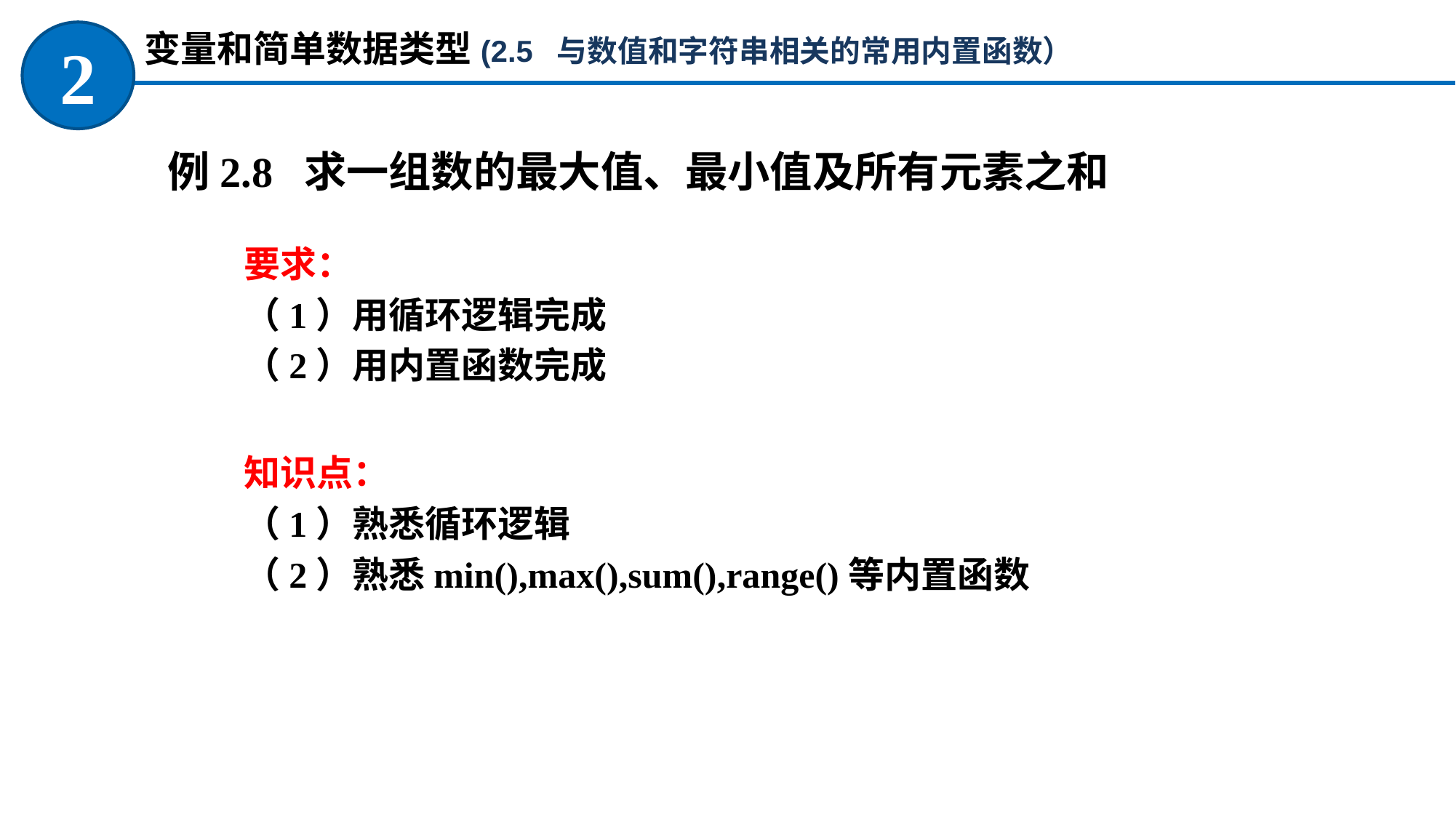

变量和简单数据类型(2.5  与数值和字符串相关的常用内置函数）
2
例2.8  求一组数的最大值、最小值及所有元素之和
要求：
（1）用循环逻辑完成
（2）用内置函数完成
知识点：
（1）熟悉循环逻辑
（2）熟悉min(),max(),sum(),range()等内置函数